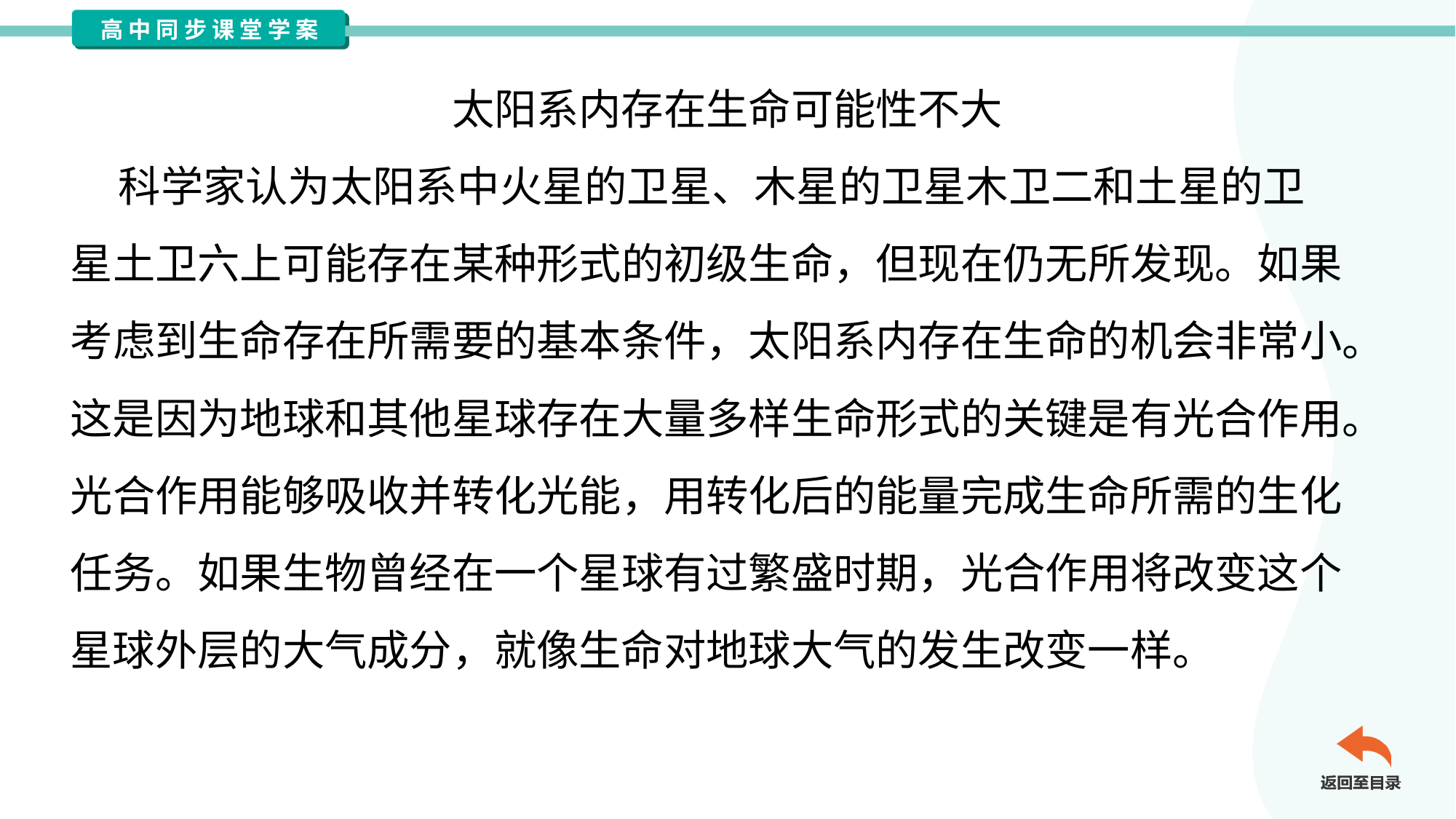

太阳系内存在生命可能性不大
    科学家认为太阳系中火星的卫星、木星的卫星木卫二和土星的卫
星土卫六上可能存在某种形式的初级生命，但现在仍无所发现。如果
考虑到生命存在所需要的基本条件，太阳系内存在生命的机会非常小。
这是因为地球和其他星球存在大量多样生命形式的关键是有光合作用。
光合作用能够吸收并转化光能，用转化后的能量完成生命所需的生化
任务。如果生物曾经在一个星球有过繁盛时期，光合作用将改变这个
星球外层的大气成分，就像生命对地球大气的发生改变一样。